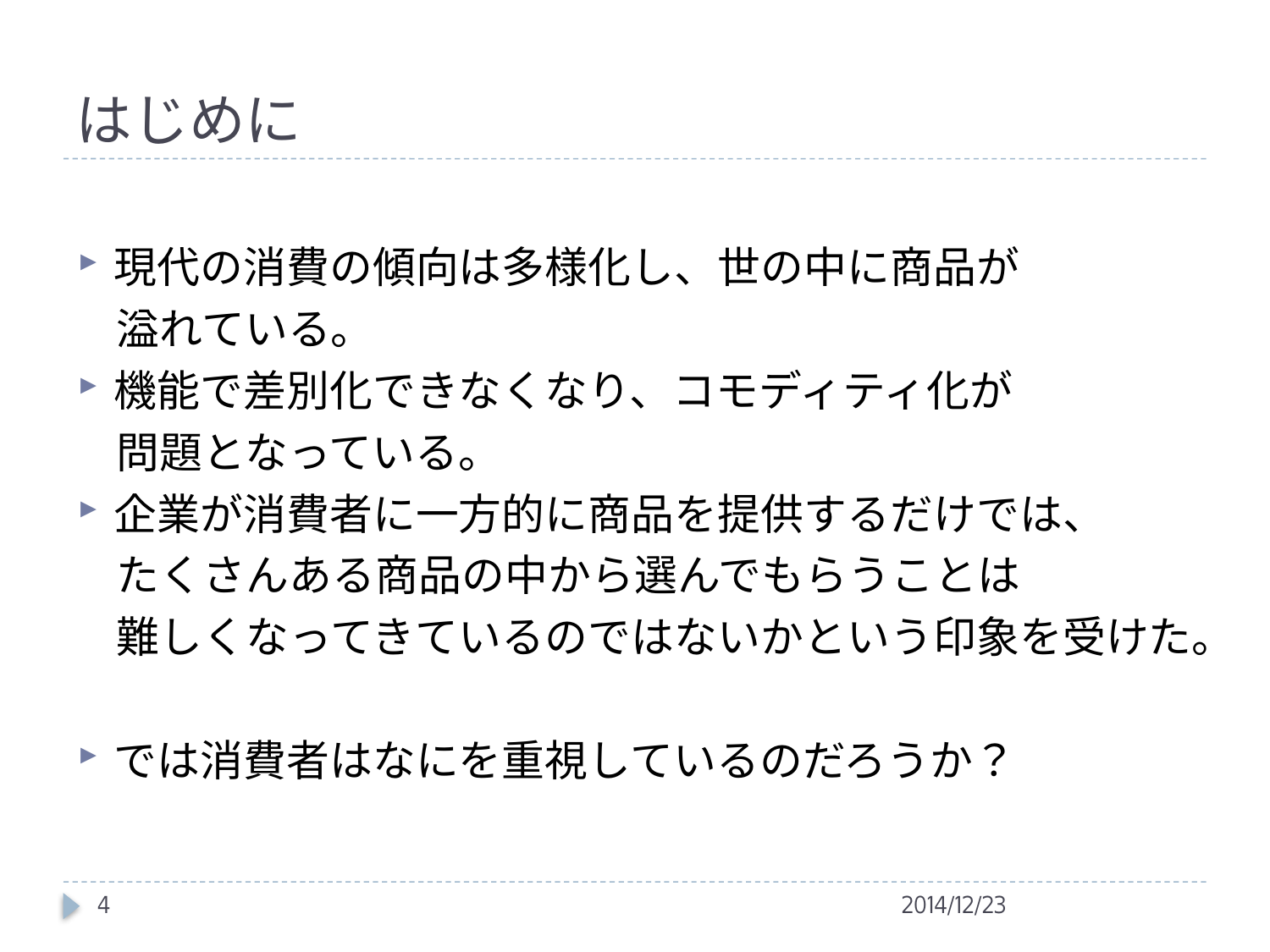

# はじめに
現代の消費の傾向は多様化し、世の中に商品が
   溢れている。
機能で差別化できなくなり、コモディティ化が
   問題となっている。
企業が消費者に一方的に商品を提供するだけでは、
   たくさんある商品の中から選んでもらうことは
   難しくなってきているのではないかという印象を受けた。

では消費者はなにを重視しているのだろうか？

4
2014/12/23